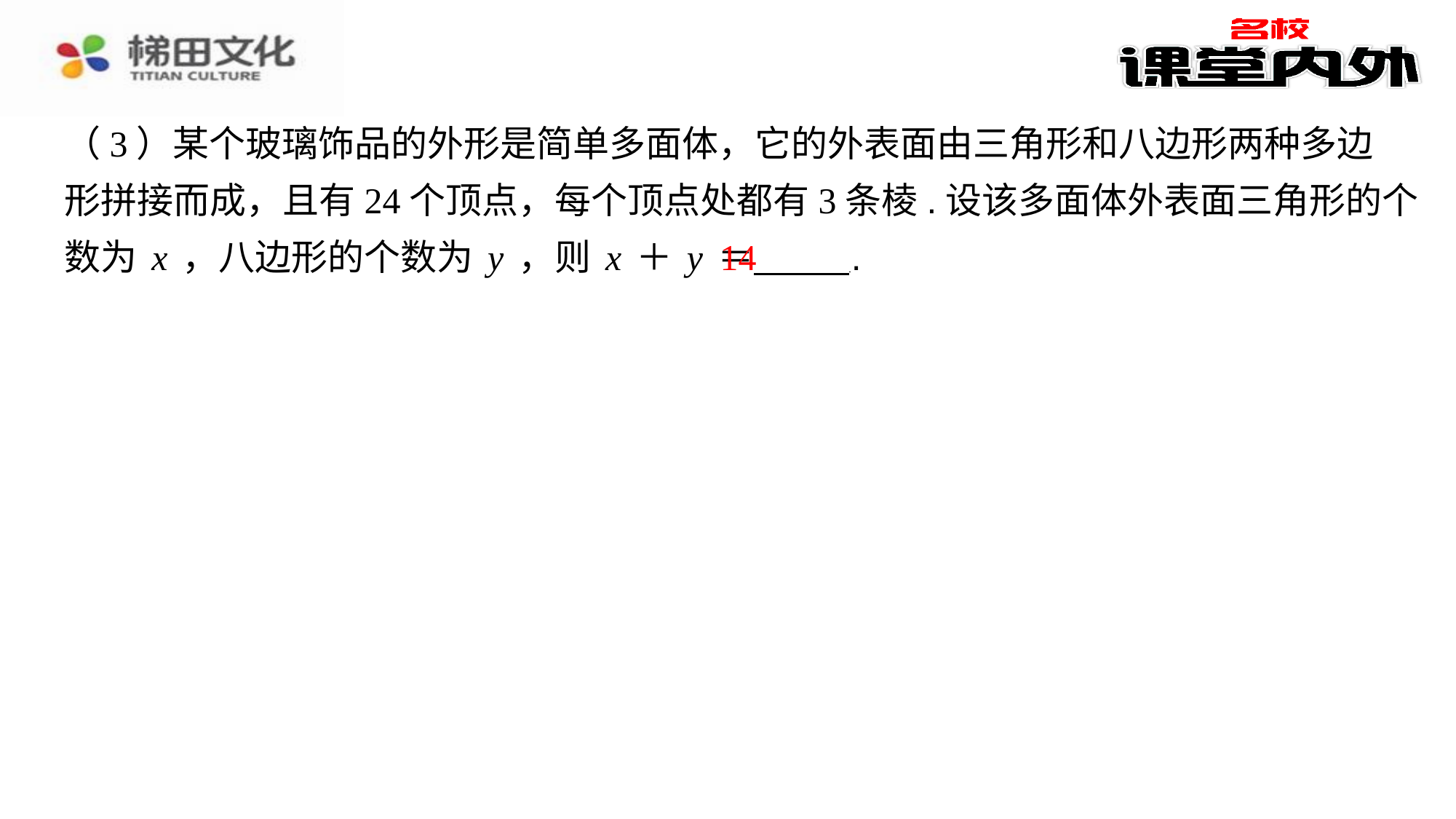

（3）某个玻璃饰品的外形是简单多面体，它的外表面由三角形和八边形两种多边
形拼接而成，且有24个顶点，每个顶点处都有3条棱.设该多面体外表面三角形的个
数为x，八边形的个数为y，则x＋y＝               ⁠.
14